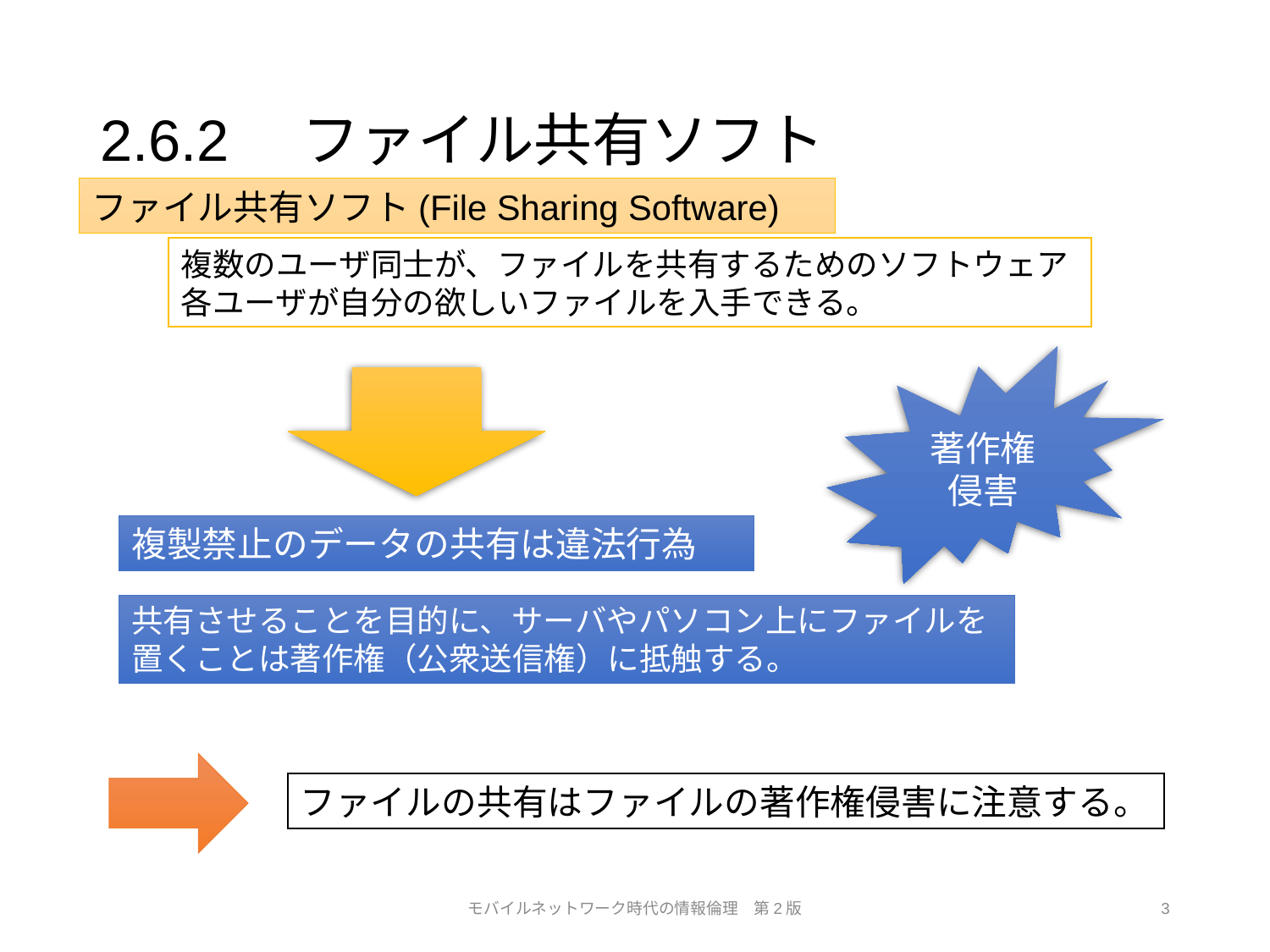

# 2.6.2　ファイル共有ソフト
ファイル共有ソフト(File Sharing Software)
複数のユーザ同士が、ファイルを共有するためのソフトウェア
各ユーザが自分の欲しいファイルを入手できる。
著作権侵害

複製禁止のデータの共有は違法行為
共有させることを目的に、サーバやパソコン上にファイルを置くことは著作権（公衆送信権）に抵触する。

ファイルの共有はファイルの著作権侵害に注意する。
モバイルネットワーク時代の情報倫理　第2版
3